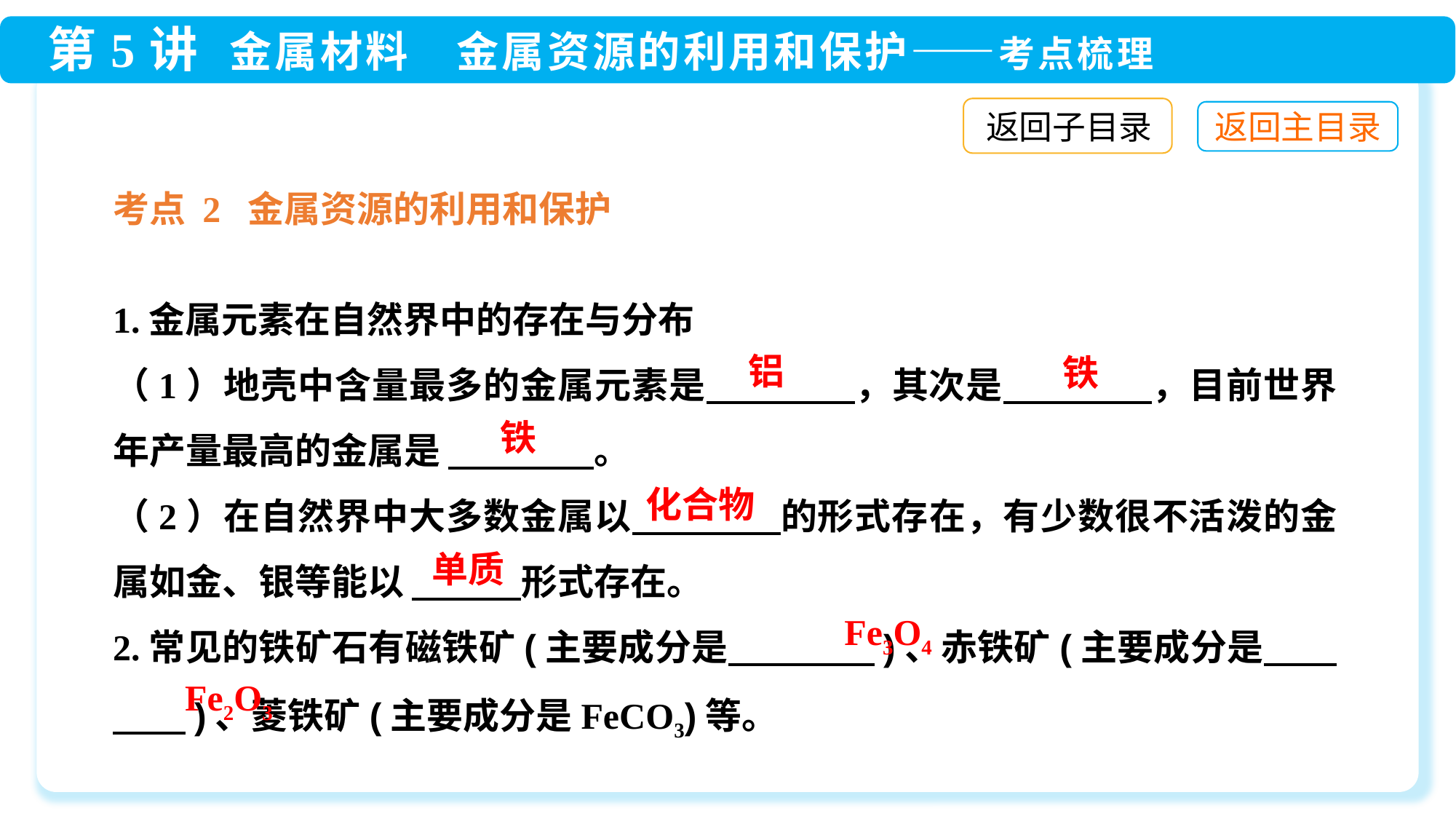

返回子目录
考点 2  金属资源的利用和保护
1.金属元素在自然界中的存在与分布
（1）地壳中含量最多的金属元素是　　　　，其次是　　　　，目前世界年产量最高的金属是 　　　　。
（2）在自然界中大多数金属以　　　　的形式存在，有少数很不活泼的金属如金、银等能以 　　　形式存在。
2.常见的铁矿石有磁铁矿(主要成分是　　　　)、赤铁矿(主要成分是　　　　)、菱铁矿(主要成分是FeCO3)等。
铝
铁
铁
化合物
单质
Fe3O4
Fe2O3